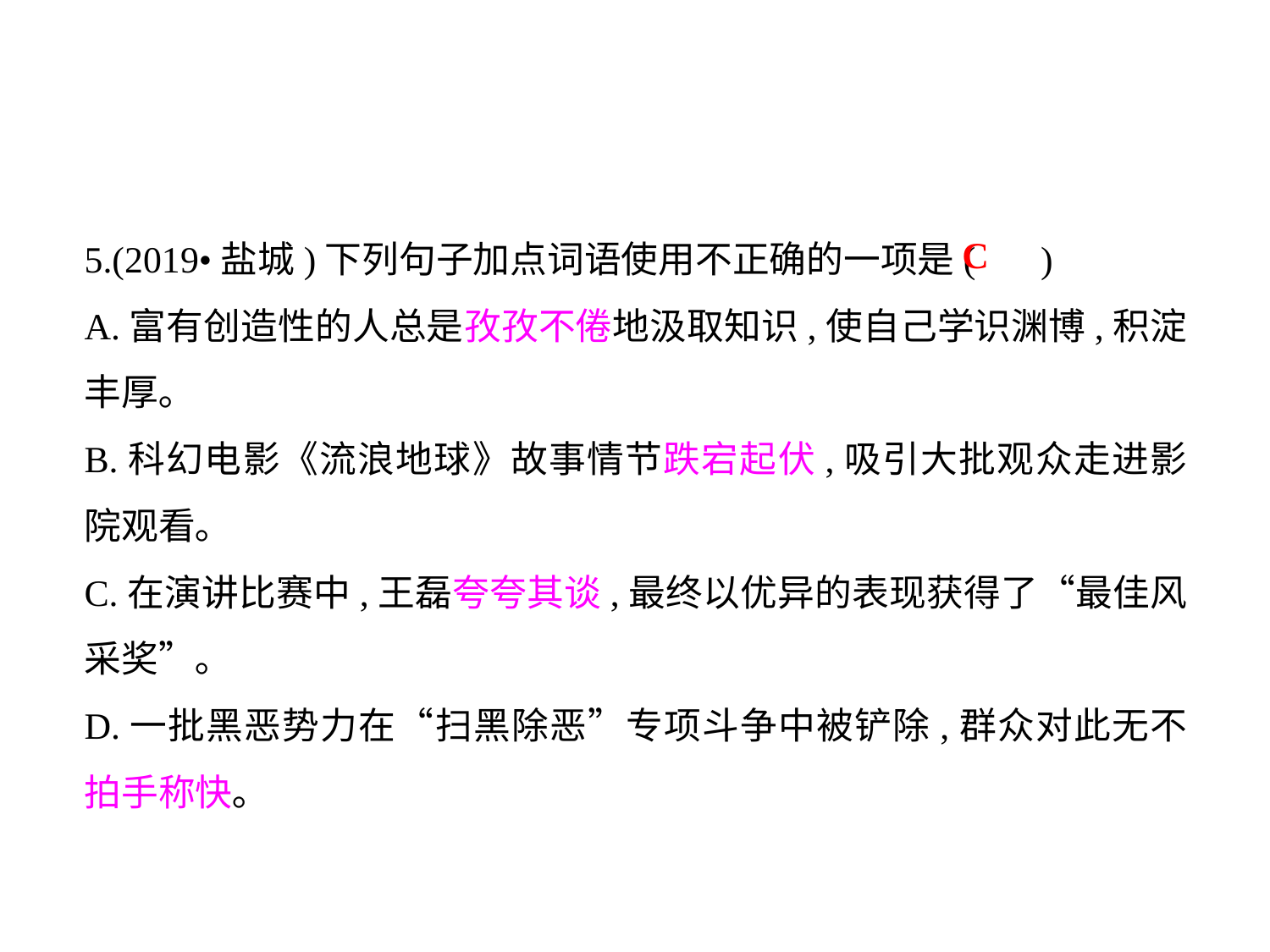

5.(2019•盐城)下列句子加点词语使用不正确的一项是(       )
A.富有创造性的人总是孜孜不倦地汲取知识,使自己学识渊博,积淀丰厚｡
B.科幻电影《流浪地球》故事情节跌宕起伏,吸引大批观众走进影院观看｡
C.在演讲比赛中,王磊夸夸其谈,最终以优异的表现获得了“最佳风采奖”｡
D.一批黑恶势力在“扫黑除恶”专项斗争中被铲除,群众对此无不拍手称快｡
C